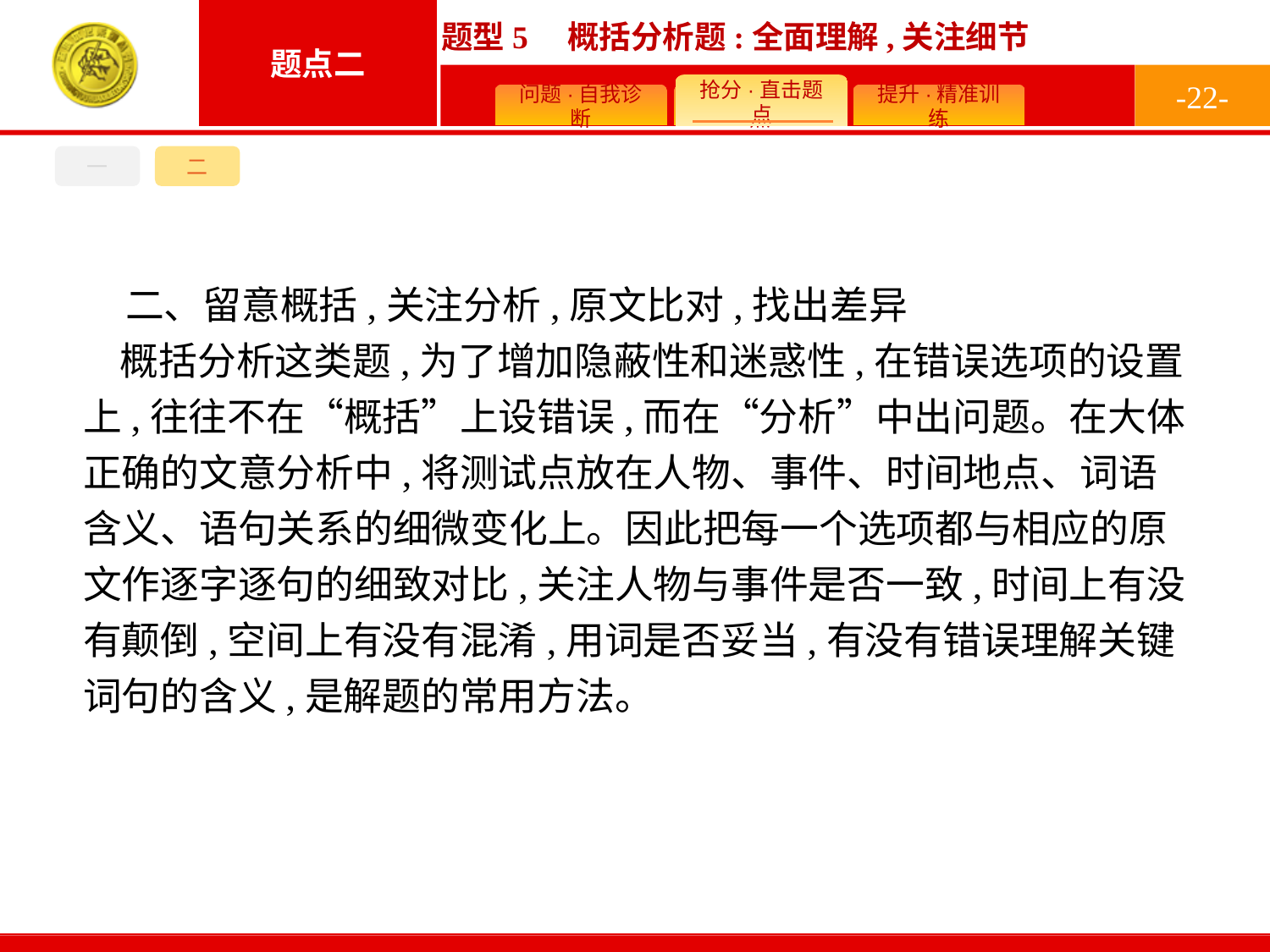

-22-
一
二
二、留意概括,关注分析,原文比对,找出差异
概括分析这类题,为了增加隐蔽性和迷惑性,在错误选项的设置上,往往不在“概括”上设错误,而在“分析”中出问题。在大体正确的文意分析中,将测试点放在人物、事件、时间地点、词语含义、语句关系的细微变化上。因此把每一个选项都与相应的原文作逐字逐句的细致对比,关注人物与事件是否一致,时间上有没有颠倒,空间上有没有混淆,用词是否妥当,有没有错误理解关键词句的含义,是解题的常用方法。